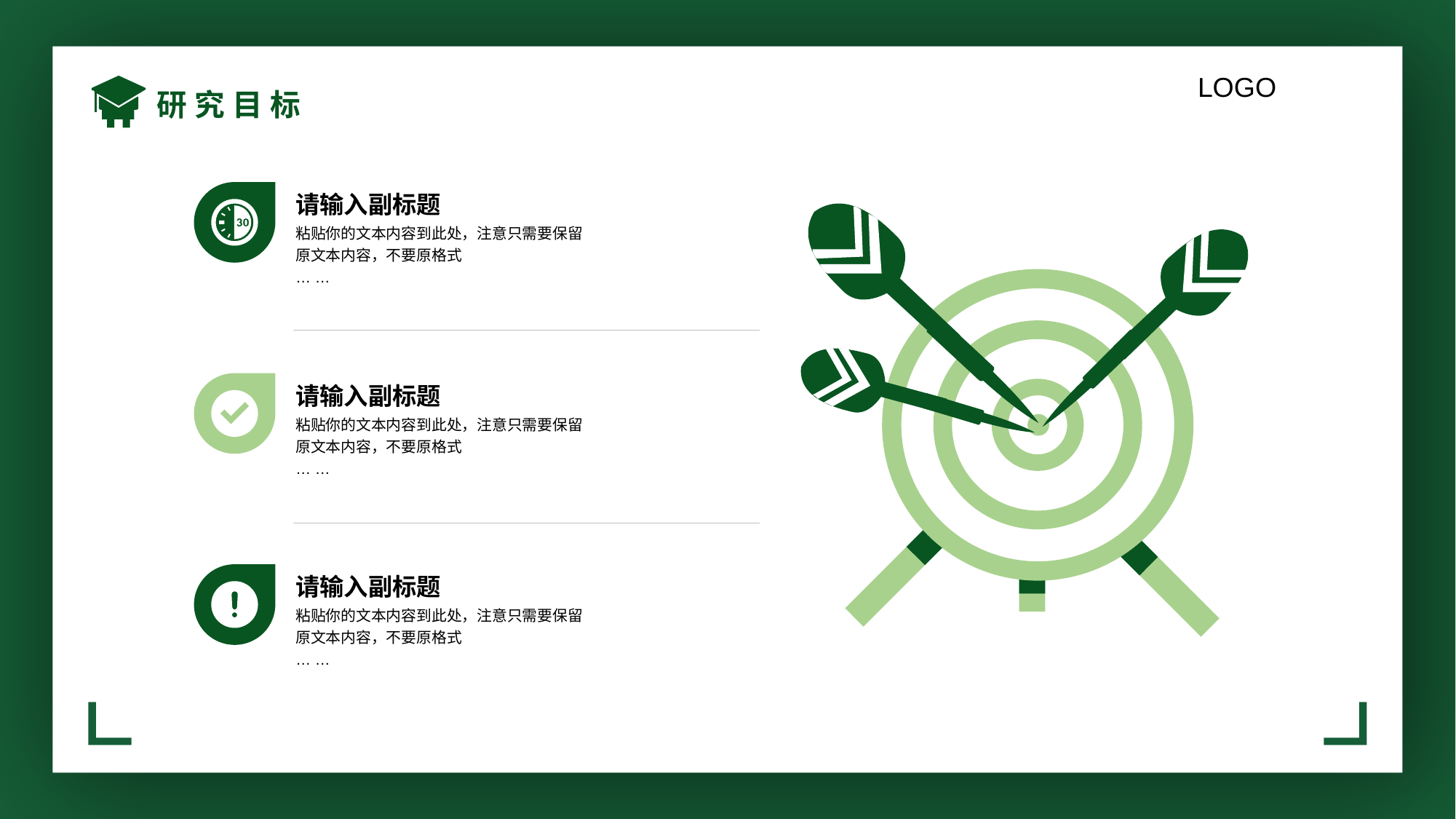

研究目标
请输入副标题
粘贴你的文本内容到此处，注意只需要保留原文本内容，不要原格式
… …

请输入副标题
粘贴你的文本内容到此处，注意只需要保留原文本内容，不要原格式
… …

请输入副标题
粘贴你的文本内容到此处，注意只需要保留原文本内容，不要原格式
… …